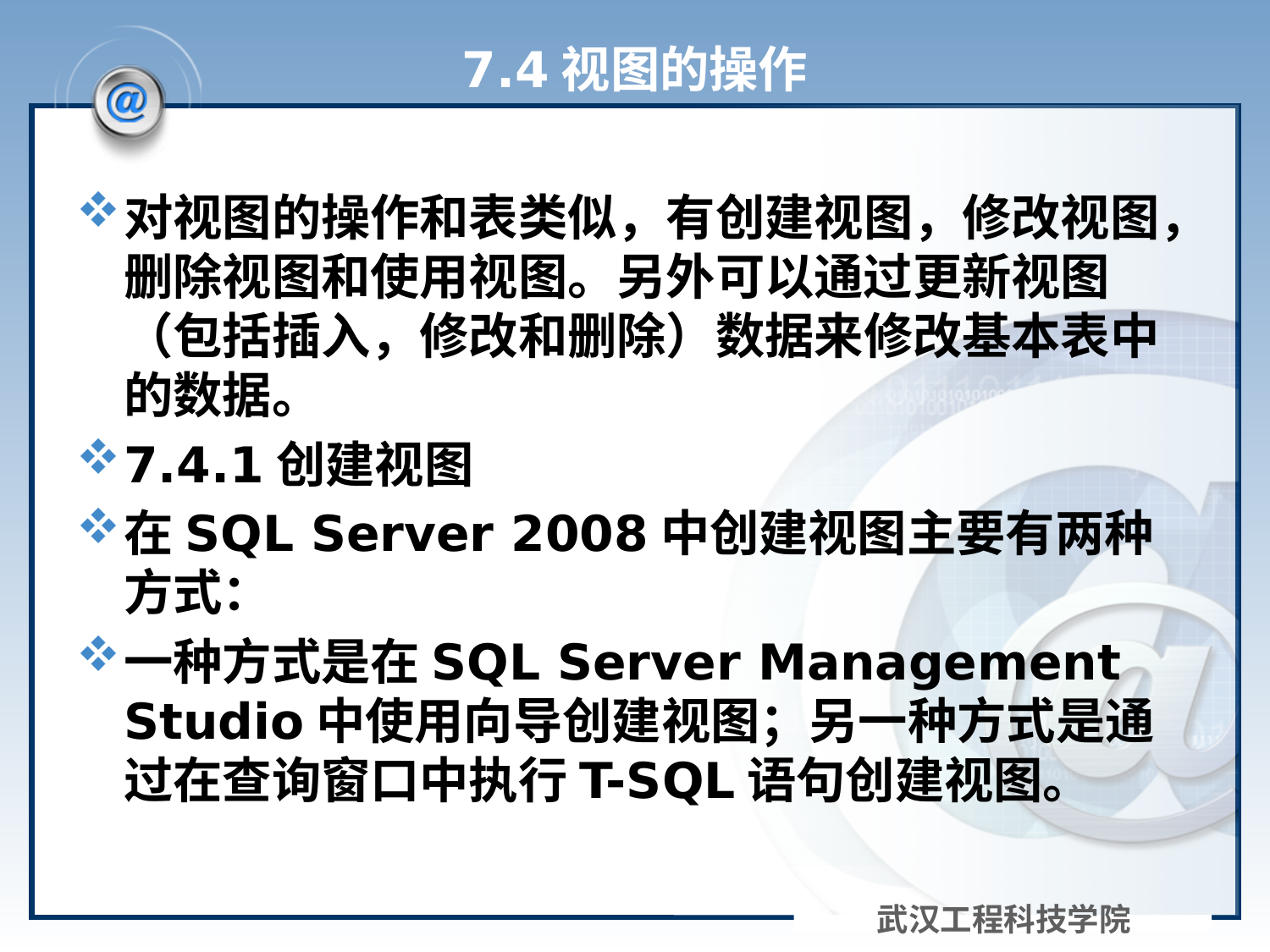

# 7.4视图的操作
对视图的操作和表类似，有创建视图，修改视图，删除视图和使用视图。另外可以通过更新视图（包括插入，修改和删除）数据来修改基本表中的数据。
7.4.1创建视图
在SQL Server 2008中创建视图主要有两种方式：
一种方式是在SQL Server Management Studio中使用向导创建视图；另一种方式是通过在查询窗口中执行T-SQL语句创建视图。

武汉工程科技学院